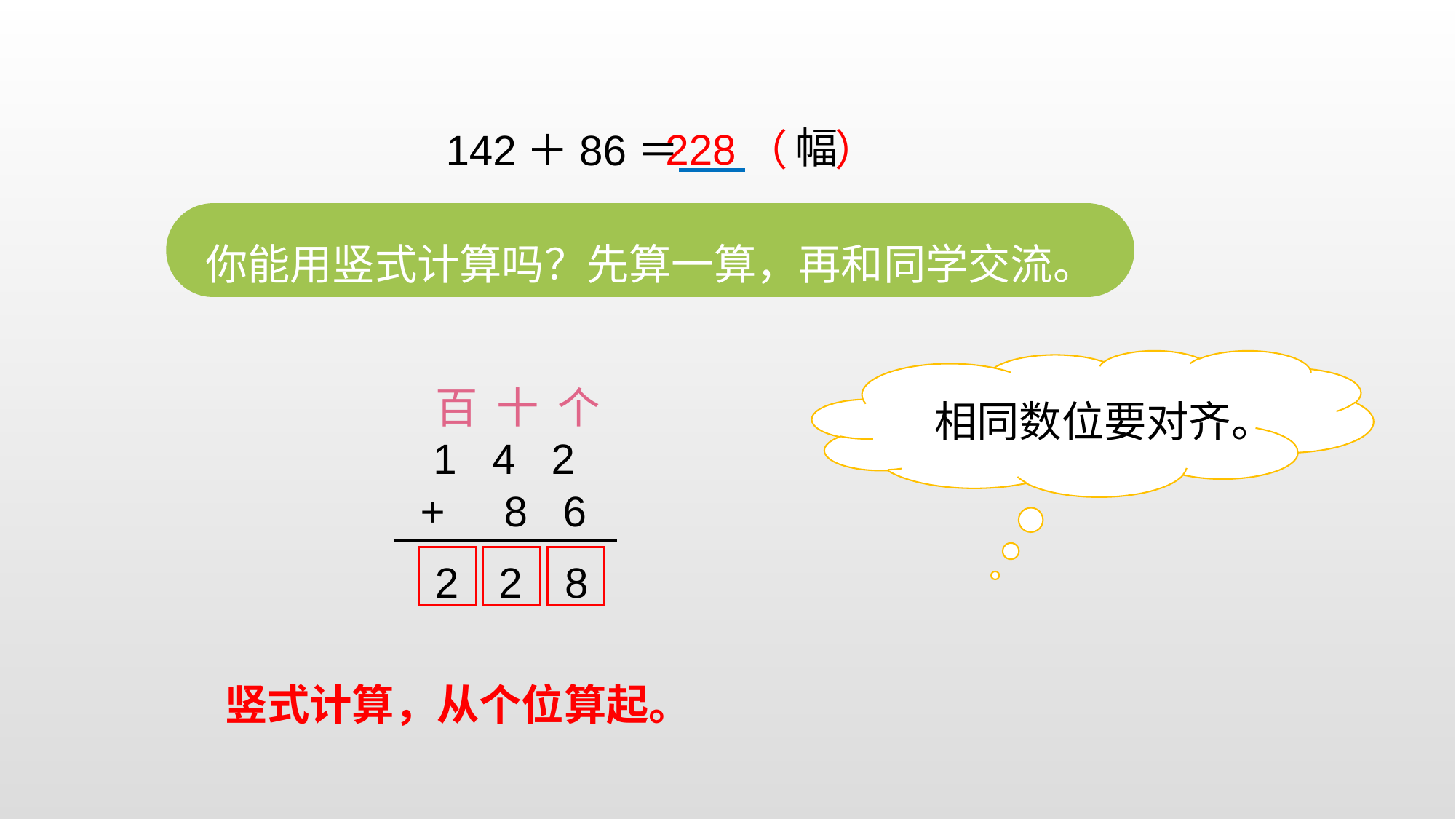

幅
228
142＋86＝       （     ）
你能用竖式计算吗？先算一算，再和同学交流。
相同数位要对齐。
百  十  个
1   4   2
+     8   6
8
2
2

竖式计算，从个位算起。